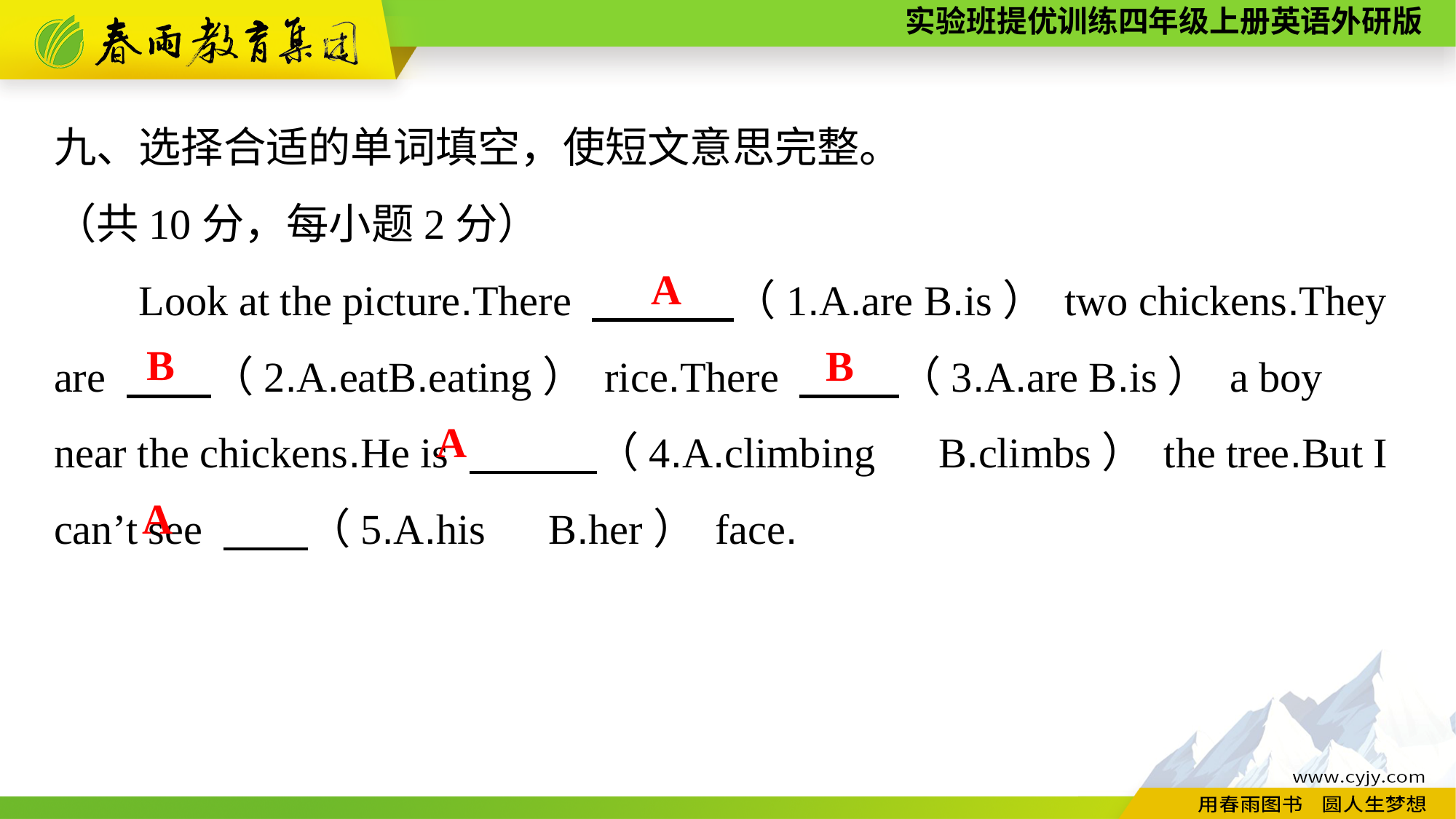

九、选择合适的单词填空，使短文意思完整。
（共10分，每小题2分）
Look at the picture.There 　      　（1.A.are B.is） two chickens.They are 　　（2.A.eatB.eating） rice.There 　      （3.A.are B.is） a boy near the chickens.He is 　　　（4.A.climbing　B.climbs） the tree.But I can’t see 　　（5.A.his　B.her） face.
A
B
B
A
A